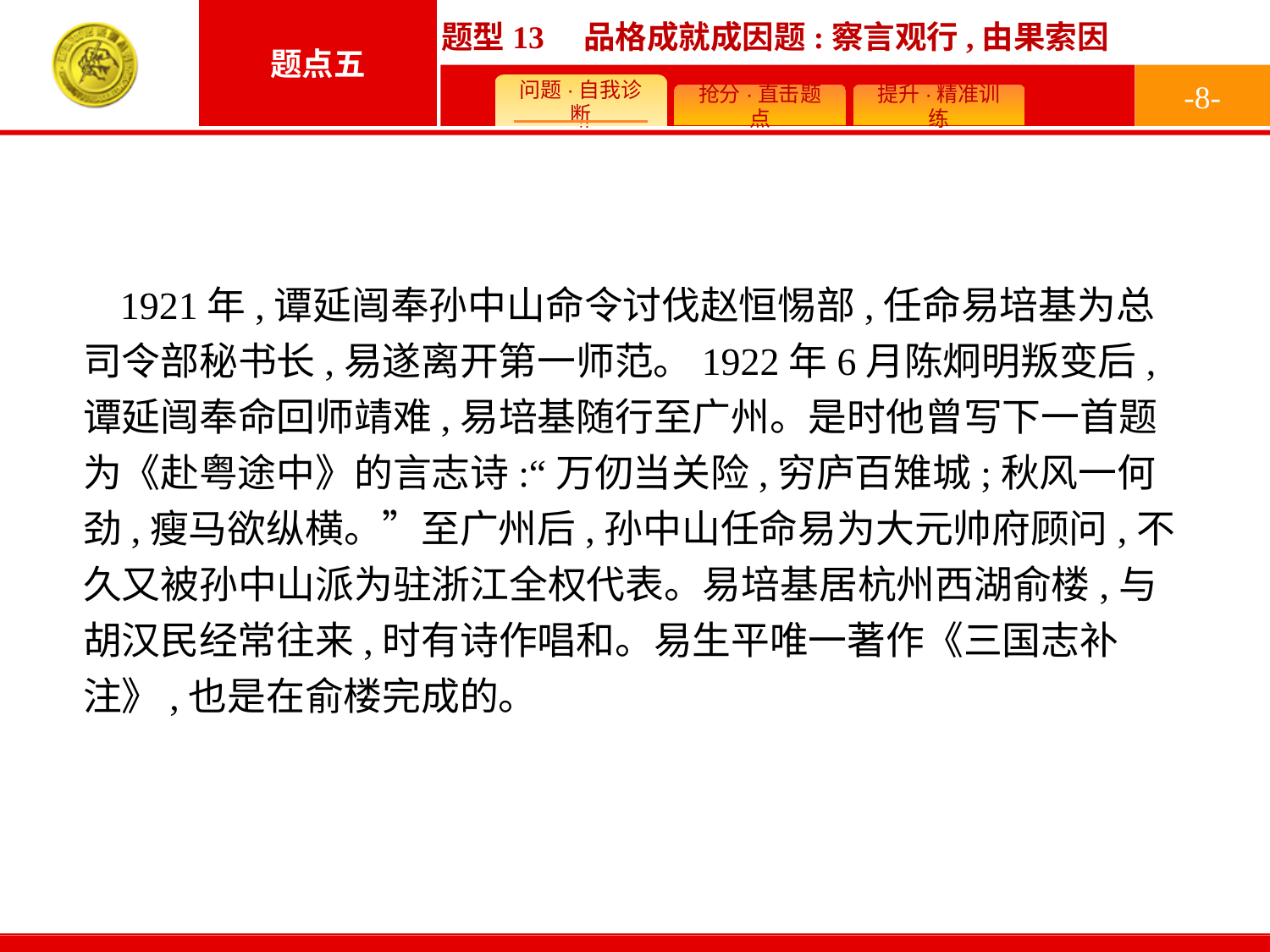

-8-
1921年,谭延闿奉孙中山命令讨伐赵恒惕部,任命易培基为总司令部秘书长,易遂离开第一师范。1922年6月陈炯明叛变后,谭延闿奉命回师靖难,易培基随行至广州。是时他曾写下一首题为《赴粤途中》的言志诗:“万仞当关险,穷庐百雉城;秋风一何劲,瘦马欲纵横。”至广州后,孙中山任命易为大元帅府顾问,不久又被孙中山派为驻浙江全权代表。易培基居杭州西湖俞楼,与胡汉民经常往来,时有诗作唱和。易生平唯一著作《三国志补注》,也是在俞楼完成的。